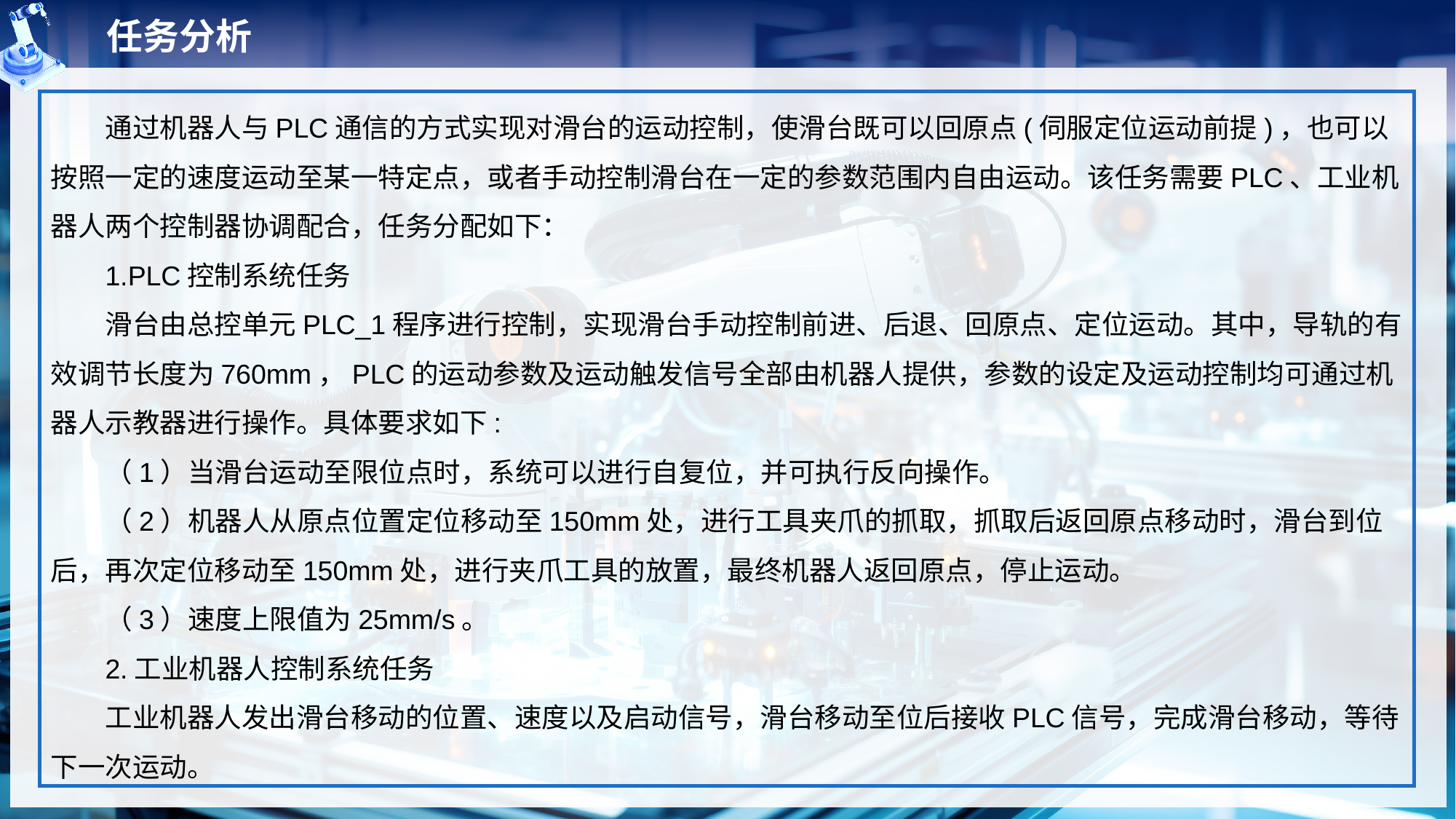

任务分析
通过机器人与PLC通信的方式实现对滑台的运动控制，使滑台既可以回原点(伺服定位运动前提)，也可以按照一定的速度运动至某一特定点，或者手动控制滑台在一定的参数范围内自由运动。该任务需要PLC、工业机器人两个控制器协调配合，任务分配如下：
1.PLC控制系统任务
滑台由总控单元PLC_1程序进行控制，实现滑台手动控制前进、后退、回原点、定位运动。其中，导轨的有效调节长度为760mm，PLC的运动参数及运动触发信号全部由机器人提供，参数的设定及运动控制均可通过机器人示教器进行操作。具体要求如下:
（1）当滑台运动至限位点时，系统可以进行自复位，并可执行反向操作。
（2）机器人从原点位置定位移动至150mm处，进行工具夹爪的抓取，抓取后返回原点移动时，滑台到位后，再次定位移动至150mm处，进行夹爪工具的放置，最终机器人返回原点，停止运动。
（3）速度上限值为25mm/s。
2.工业机器人控制系统任务
工业机器人发出滑台移动的位置、速度以及启动信号，滑台移动至位后接收PLC信号，完成滑台移动，等待下一次运动。